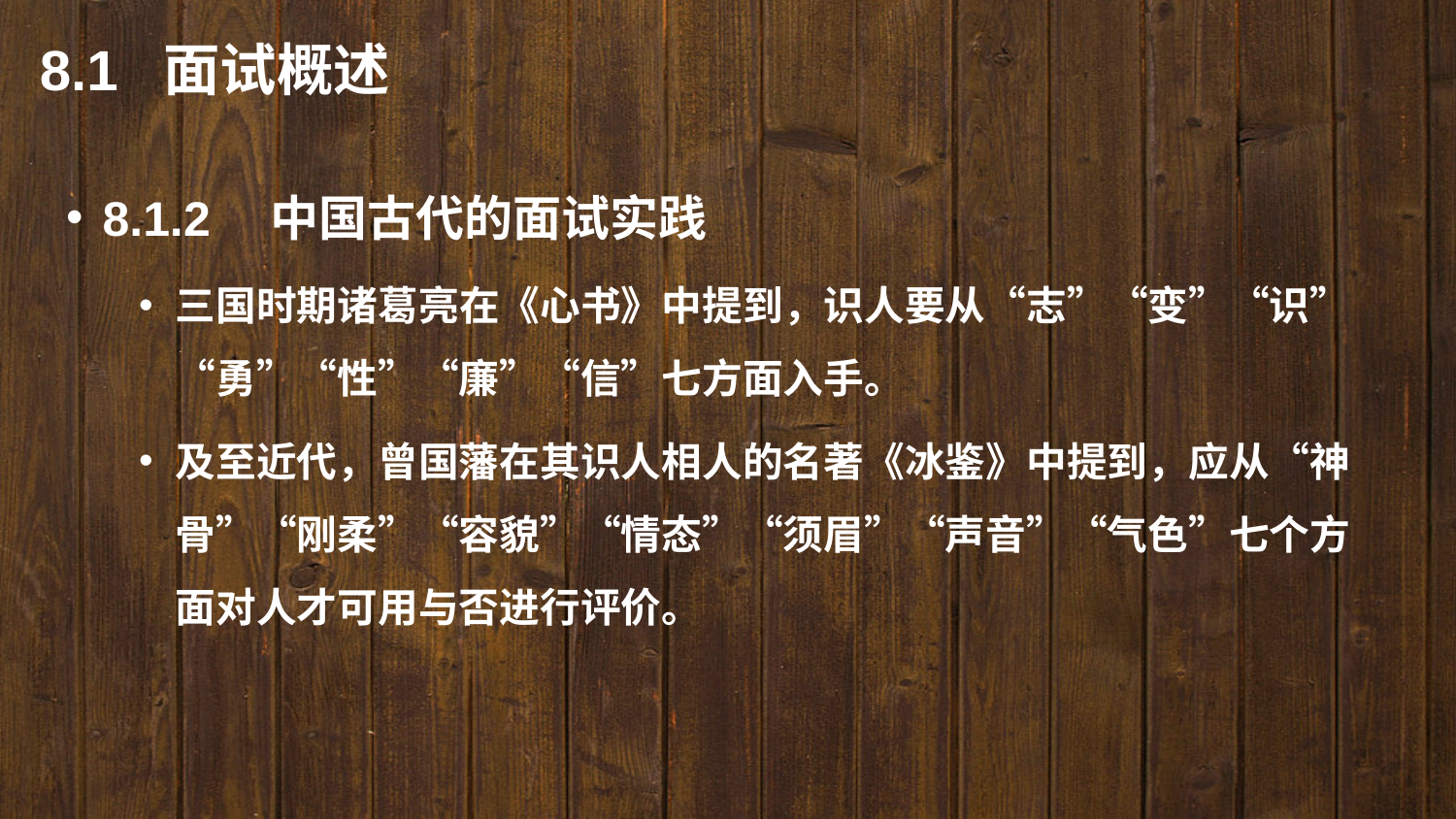

8.1  面试概述
8.1.2　中国古代的面试实践
三国时期诸葛亮在《心书》中提到，识人要从“志”“变”“识”“勇”“性”“廉”“信”七方面入手。
及至近代，曾国藩在其识人相人的名著《冰鉴》中提到，应从“神骨”“刚柔”“容貌”“情态”“须眉”“声音”“气色”七个方面对人才可用与否进行评价。